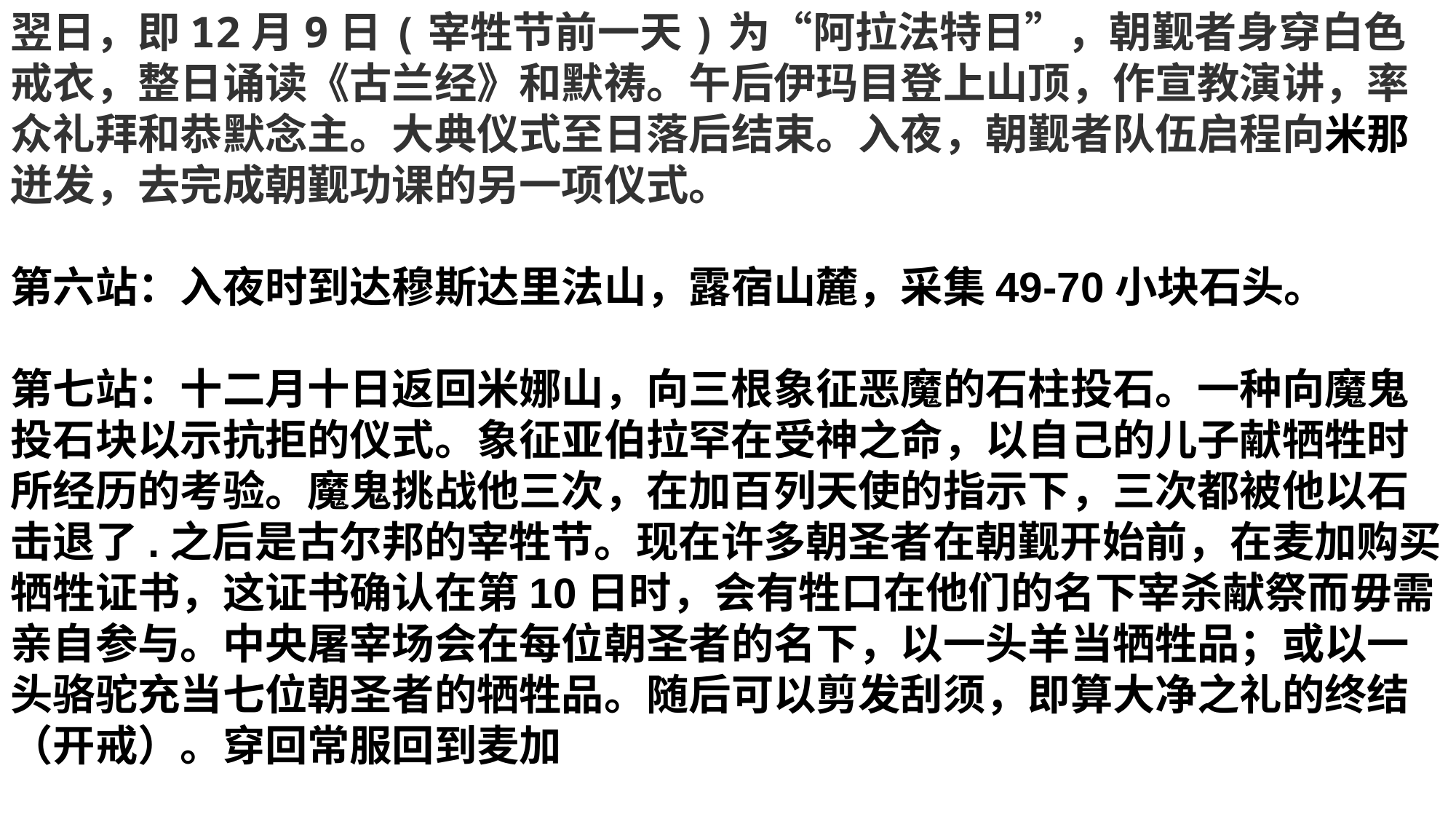

翌日，即12月9日(宰牲节前一天)为“阿拉法特日”，朝觐者身穿白色戒衣，整日诵读《古兰经》和默祷。午后伊玛目登上山顶，作宣教演讲，率众礼拜和恭默念主。大典仪式至日落后结束。入夜，朝觐者队伍启程向米那迸发，去完成朝觐功课的另一项仪式。

第六站：入夜时到达穆斯达里法山，露宿山麓，采集49-70小块石头。

第七站：十二月十日返回米娜山，向三根象征恶魔的石柱投石。一种向魔鬼投石块以示抗拒的仪式。象征亚伯拉罕在受神之命，以自己的儿子献牺牲时所经历的考验。魔鬼挑战他三次，在加百列天使的指示下，三次都被他以石击退了.之后是古尔邦的宰牲节。现在许多朝圣者在朝觐开始前，在麦加购买牺牲证书，这证书确认在第10日时，会有牲口在他们的名下宰杀献祭而毋需亲自参与。中央屠宰场会在每位朝圣者的名下，以一头羊当牺牲品；或以一头骆驼充当七位朝圣者的牺牲品。随后可以剪发刮须，即算大净之礼的终结（开戒）。穿回常服回到麦加